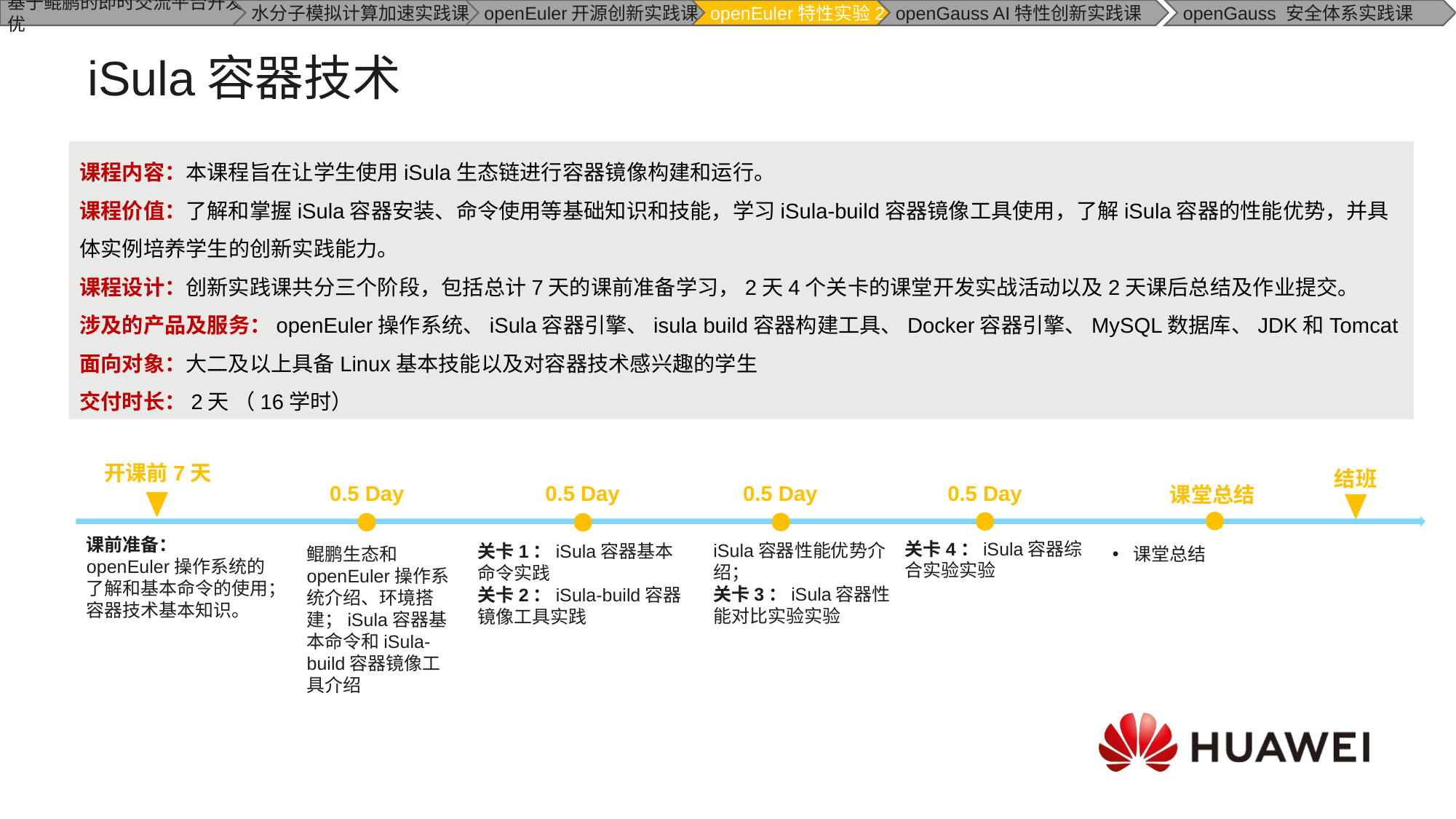

基于鲲鹏的即时交流平台开发及调优
水分子模拟计算加速实践课
openEuler开源创新实践课
openEuler特性实验2
openGauss AI特性创新实践课
openGauss 安全体系实践课
# iSula容器技术
课程内容：本课程旨在让学生使用iSula生态链进行容器镜像构建和运行。
课程价值：了解和掌握iSula容器安装、命令使用等基础知识和技能，学习iSula-build容器镜像工具使用，了解iSula容器的性能优势，并具体实例培养学生的创新实践能力。
课程设计：创新实践课共分三个阶段，包括总计7天的课前准备学习，2天4个关卡的课堂开发实战活动以及2天课后总结及作业提交。
涉及的产品及服务：openEuler操作系统、iSula容器引擎、isula build容器构建工具、Docker容器引擎、MySQL数据库、JDK和Tomcat
面向对象：大二及以上具备Linux基本技能以及对容器技术感兴趣的学生
交付时长：2天 （16学时）
开课前7天

结班

0.5 Day
0.5 Day
0.5 Day
0.5 Day

课前准备：
openEuler操作系统的了解和基本命令的使用；容器技术基本知识。
关卡4：iSula容器综合实验实验
iSula容器性能优势介绍；
关卡3：iSula容器性能对比实验实验
关卡1：iSula容器基本命令实践
关卡2：iSula-build容器镜像工具实践
课堂总结
鲲鹏生态和openEuler操作系统介绍、环境搭建；iSula容器基本命令和iSula-build容器镜像工具介绍
课堂总结